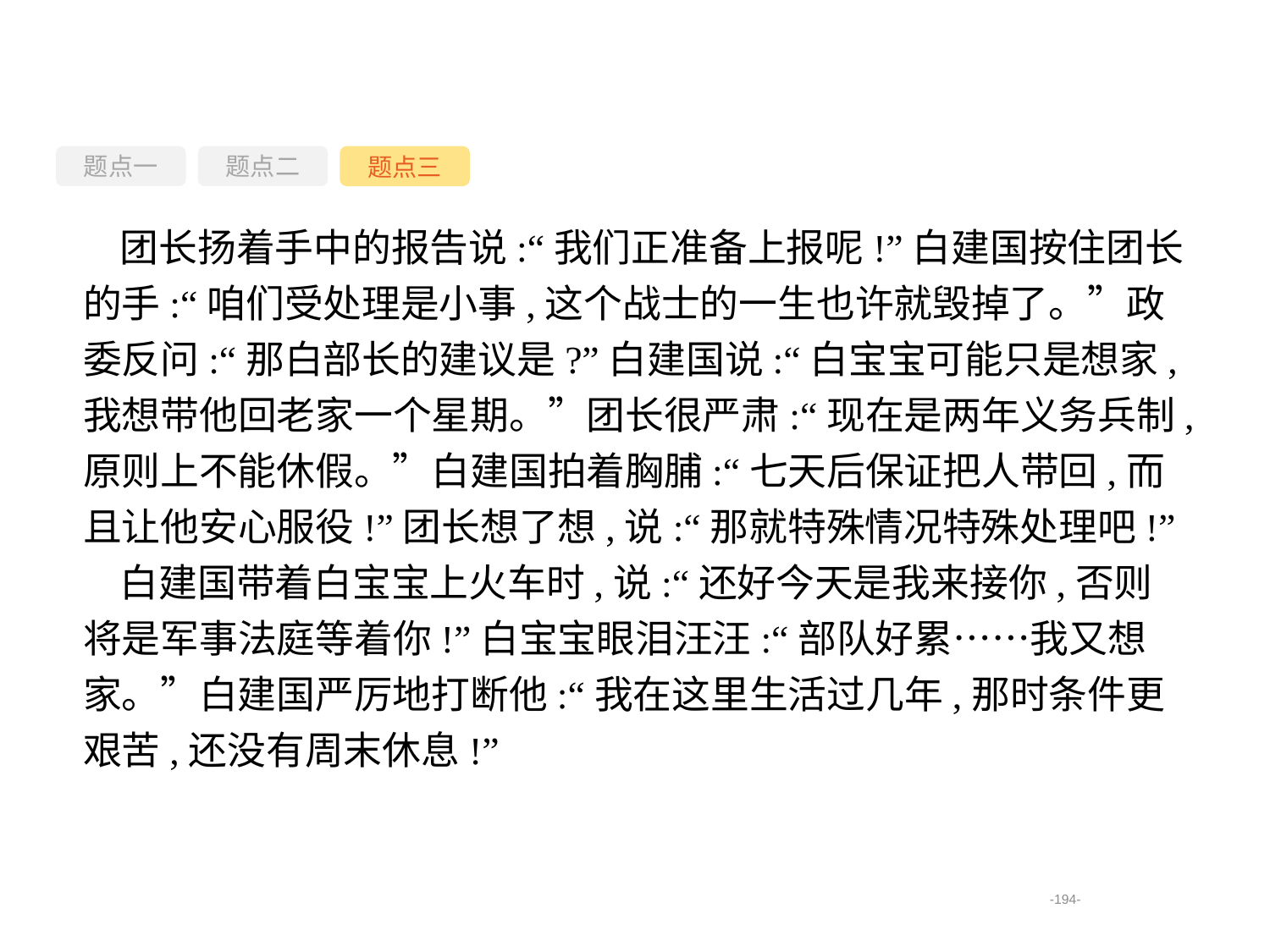

题点一
题点三
题点二
团长扬着手中的报告说:“我们正准备上报呢!”白建国按住团长的手:“咱们受处理是小事,这个战士的一生也许就毁掉了。”政委反问:“那白部长的建议是?”白建国说:“白宝宝可能只是想家,我想带他回老家一个星期。”团长很严肃:“现在是两年义务兵制,原则上不能休假。”白建国拍着胸脯:“七天后保证把人带回,而且让他安心服役!”团长想了想,说:“那就特殊情况特殊处理吧!”
白建国带着白宝宝上火车时,说:“还好今天是我来接你,否则将是军事法庭等着你!”白宝宝眼泪汪汪:“部队好累……我又想家。”白建国严厉地打断他:“我在这里生活过几年,那时条件更艰苦,还没有周末休息!”
-194-